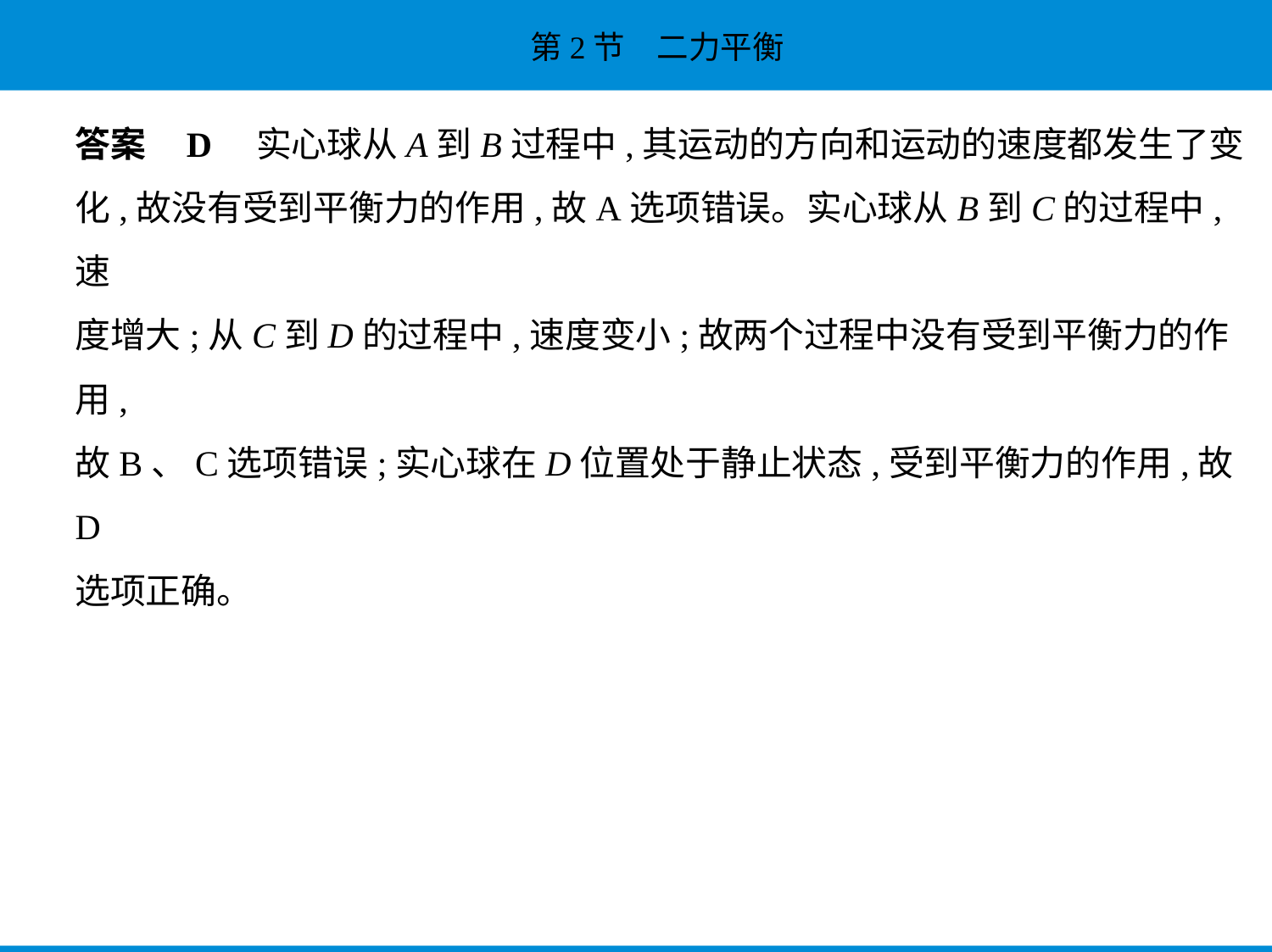

答案    D　实心球从A到B过程中,其运动的方向和运动的速度都发生了变
化,故没有受到平衡力的作用,故A选项错误。实心球从B到C的过程中,速
度增大;从C到D的过程中,速度变小;故两个过程中没有受到平衡力的作用,
故B、C选项错误;实心球在D位置处于静止状态,受到平衡力的作用,故D
选项正确。